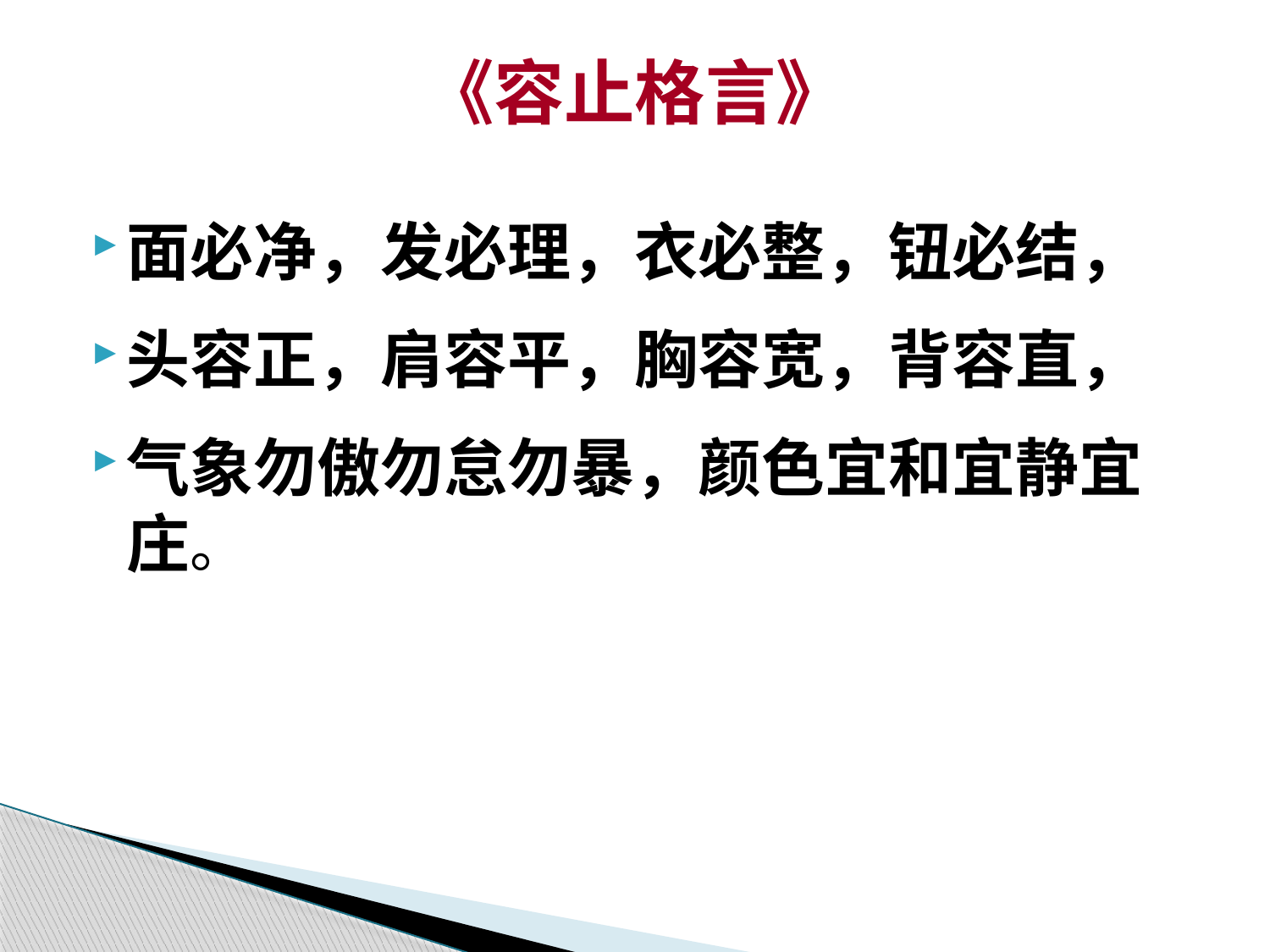

# 《容止格言》

面必净，发必理，衣必整，钮必结，
头容正，肩容平，胸容宽，背容直，
气象勿傲勿怠勿暴，颜色宜和宜静宜庄。